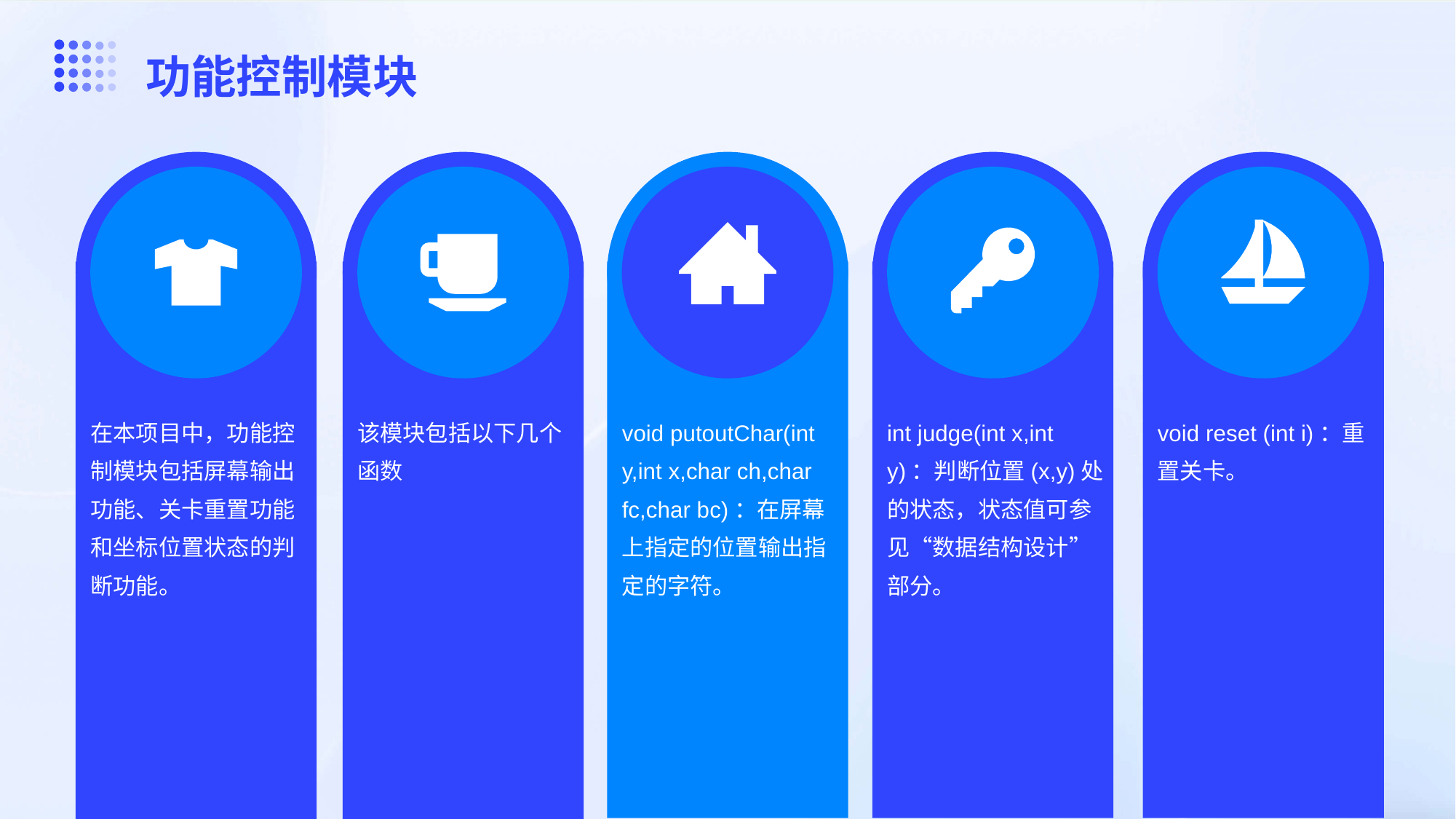

功能控制模块

在本项目中，功能控制模块包括屏幕输出功能、关卡重置功能和坐标位置状态的判断功能。
该模块包括以下几个函数
void putoutChar(int y,int x,char ch,char fc,char bc)：在屏幕上指定的位置输出指定的字符。
int judge(int x,int y)：判断位置(x,y)处的状态，状态值可参见“数据结构设计”部分。
void reset (int i)：重置关卡。